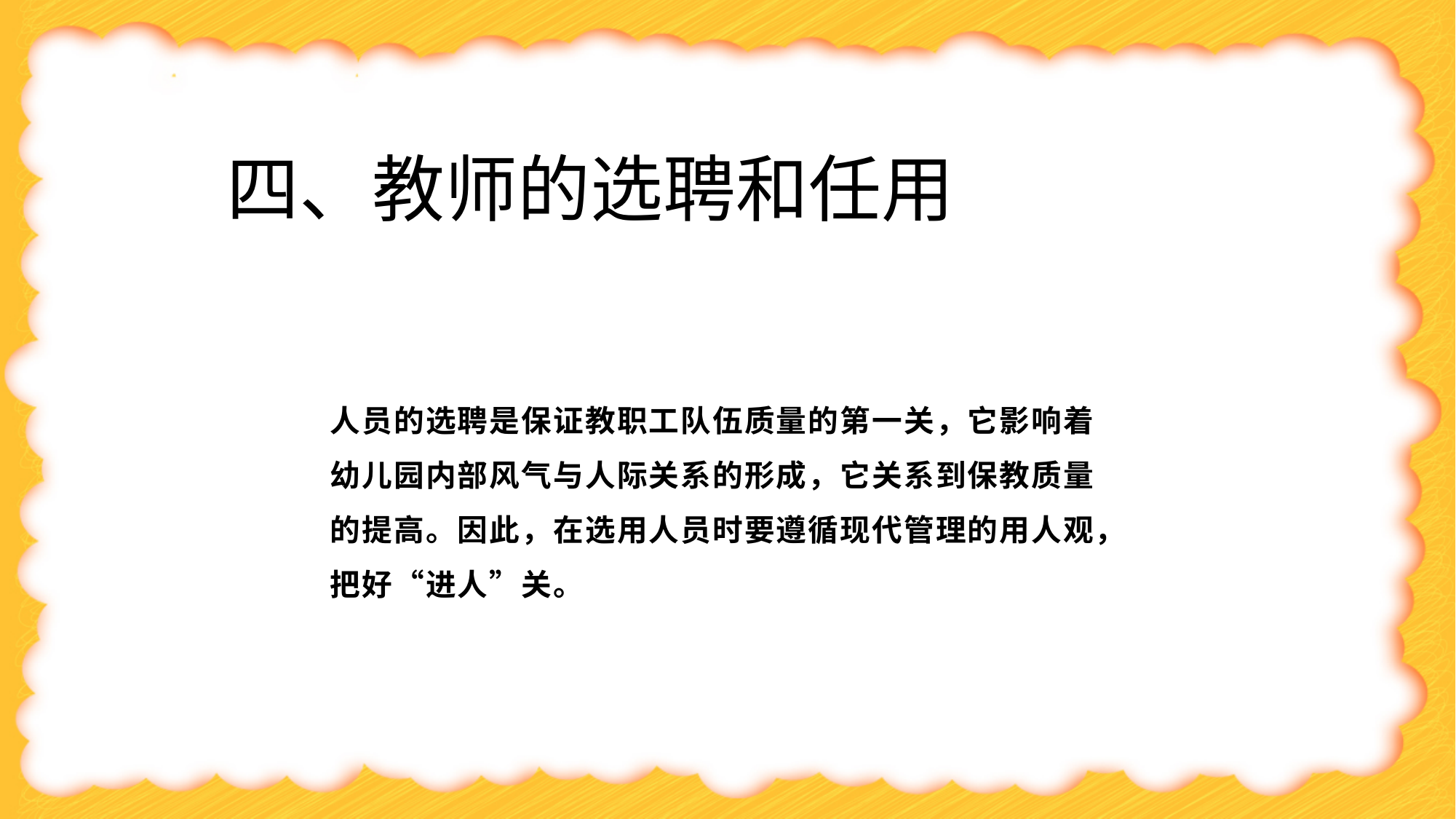

四、教师的选聘和任用
人员的选聘是保证教职工队伍质量的第一关，它影响着幼儿园内部风气与人际关系的形成，它关系到保教质量的提高。因此，在选用人员时要遵循现代管理的用人观，把好“进人”关。